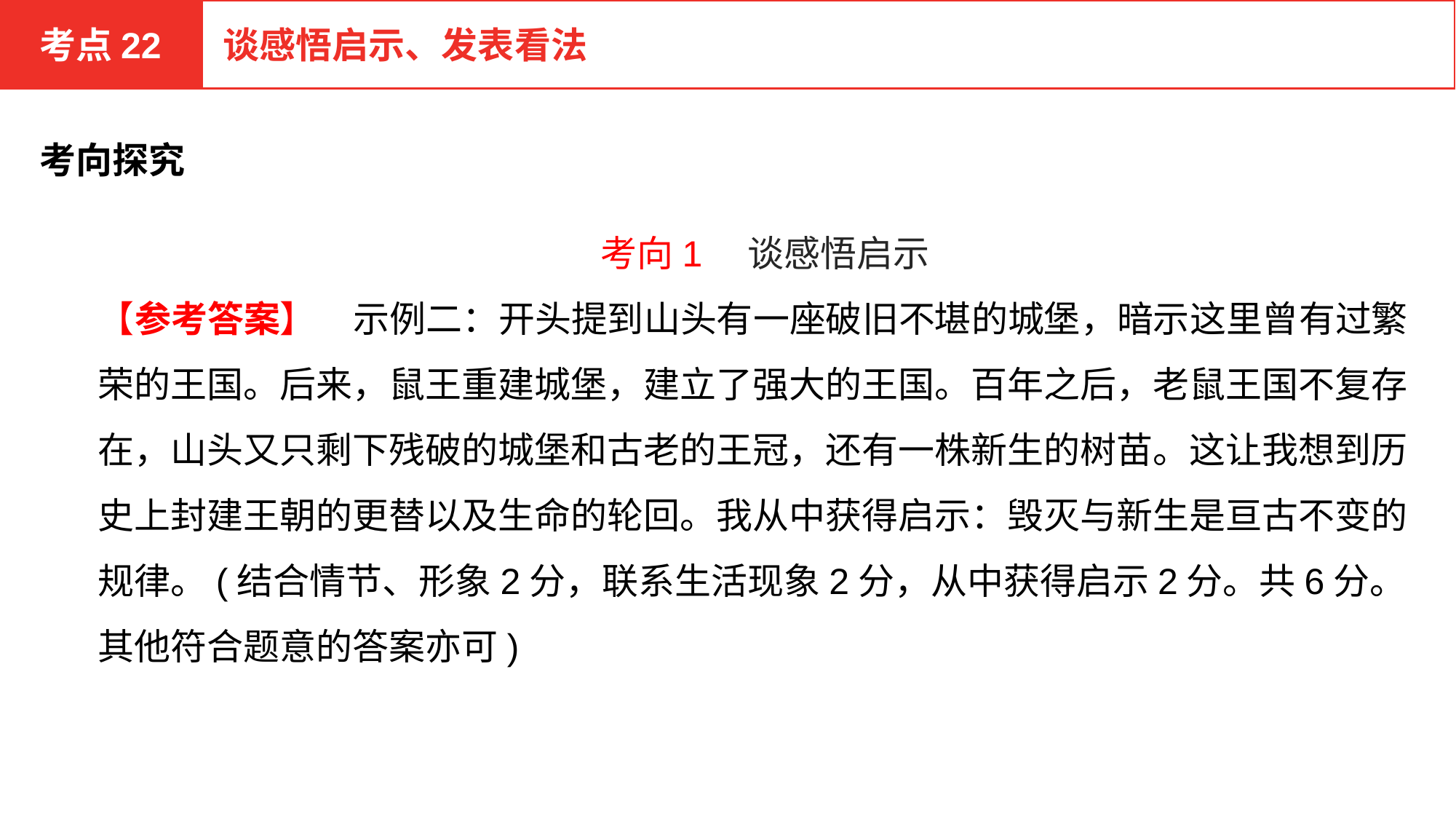

考点22
谈感悟启示、发表看法
考向探究

考向1　谈感悟启示
【参考答案】　示例二：开头提到山头有一座破旧不堪的城堡，暗示这里曾有过繁荣的王国。后来，鼠王重建城堡，建立了强大的王国。百年之后，老鼠王国不复存在，山头又只剩下残破的城堡和古老的王冠，还有一株新生的树苗。这让我想到历史上封建王朝的更替以及生命的轮回。我从中获得启示：毁灭与新生是亘古不变的规律。(结合情节、形象2分，联系生活现象2分，从中获得启示2分。共6分。其他符合题意的答案亦可)